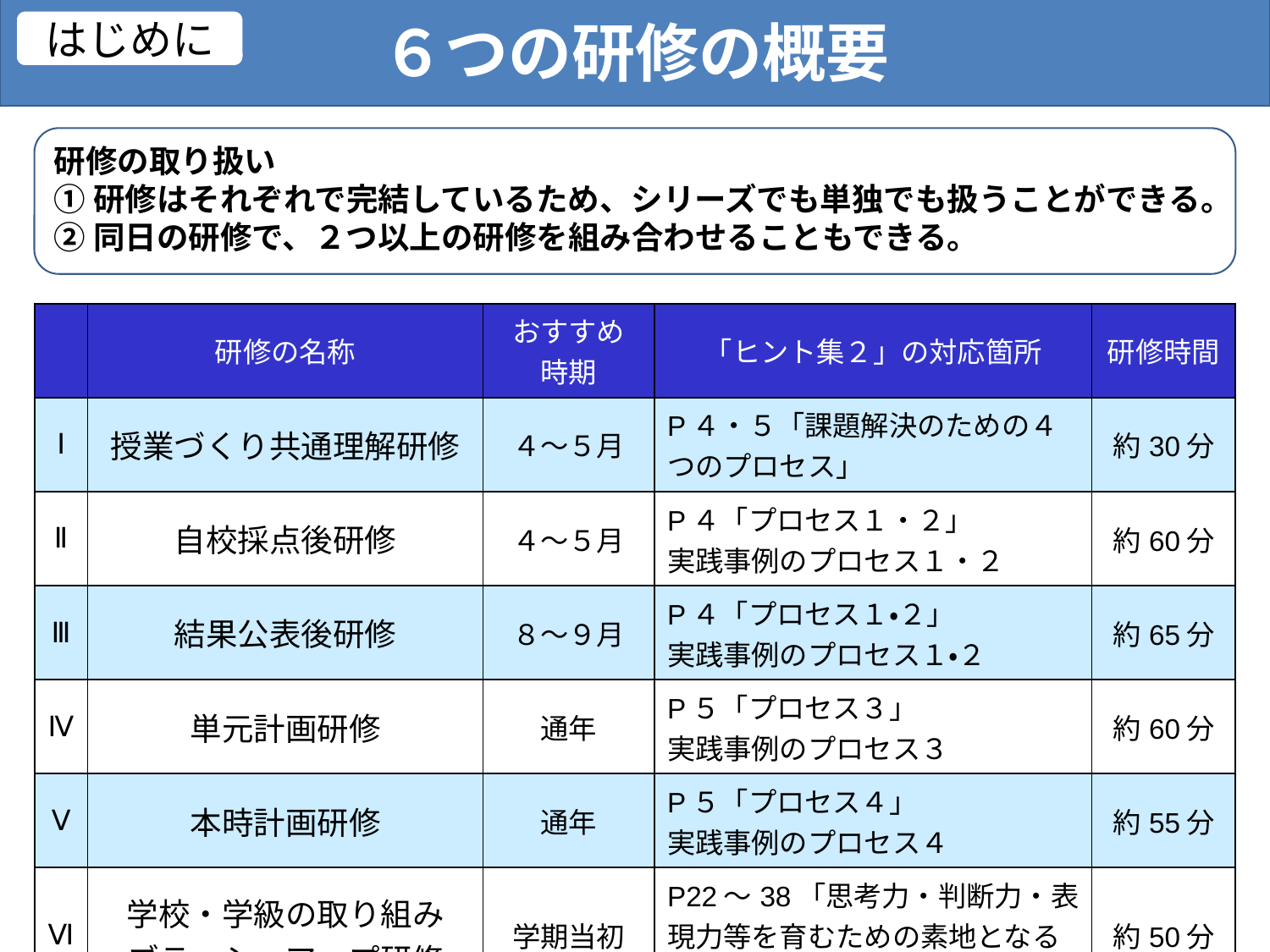

６つの研修の概要
はじめに
研修の取り扱い
①研修はそれぞれで完結しているため、シリーズでも単独でも扱うことができる。
②同日の研修で、２つ以上の研修を組み合わせることもできる。
|  | 研修の名称 | おすすめ 時期 | 「ヒント集２」の対応箇所 | 研修時間 |
| --- | --- | --- | --- | --- |
| Ⅰ | 授業づくり共通理解研修 | ４～５月 | P４・５「課題解決のための４つのプロセス」 | 約30分 |
| Ⅱ | 自校採点後研修 | ４～５月 | P４「プロセス１・２」 実践事例のプロセス１・２ | 約60分 |
| Ⅲ | 結果公表後研修 | ８～９月 | P４「プロセス１・２」 実践事例のプロセス１・２ | 約65分 |
| Ⅳ | 単元計画研修 | 通年 | P５「プロセス３」 実践事例のプロセス３ | 約60分 |
| Ⅴ | 本時計画研修 | 通年 | P５「プロセス４」 実践事例のプロセス４ | 約55分 |
| Ⅵ | 学校・学級の取り組み ブラッシュアップ研修 | 学期当初 | P22～38「思考力・判断力・表現力等を育むための素地となる学校・学級の取り組み」 | 約50分 |